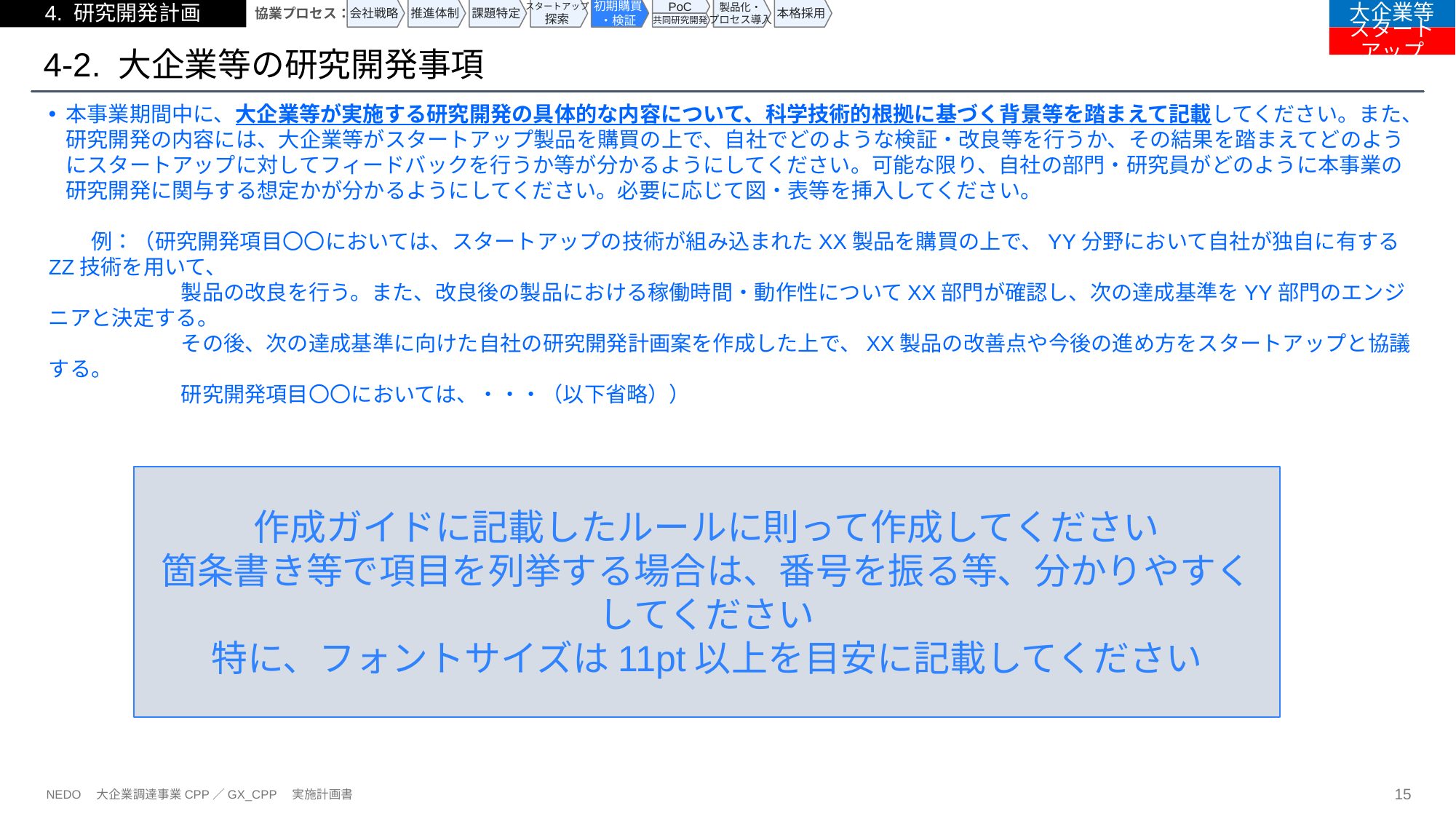

4. 研究開発計画
協業プロセス：
会社戦略
推進体制
課題特定
スタートアップ
探索
初期購買
・検証
PoC
製品化・
プロセス導入
本格採用
大企業等
共同研究開発
スタートアップ
# 4-2. 大企業等の研究開発事項
本事業期間中に、大企業等が実施する研究開発の具体的な内容について、科学技術的根拠に基づく背景等を踏まえて記載してください。また、研究開発の内容には、大企業等がスタートアップ製品を購買の上で、自社でどのような検証・改良等を行うか、その結果を踏まえてどのようにスタートアップに対してフィードバックを行うか等が分かるようにしてください。可能な限り、自社の部門・研究員がどのように本事業の研究開発に関与する想定かが分かるようにしてください。必要に応じて図・表等を挿入してください。

　　例：（研究開発項目〇〇においては、スタートアップの技術が組み込まれたXX製品を購買の上で、YY分野において自社が独自に有するZZ技術を用いて、
　　　　　　 製品の改良を行う。また、改良後の製品における稼働時間・動作性についてXX部門が確認し、次の達成基準をYY部門のエンジニアと決定する。
　　　　　　 その後、次の達成基準に向けた自社の研究開発計画案を作成した上で、XX製品の改善点や今後の進め方をスタートアップと協議する。
　　　　　　 研究開発項目〇〇においては、・・・（以下省略））

作成ガイドに記載したルールに則って作成してください
箇条書き等で項目を列挙する場合は、番号を振る等、分かりやすくしてください
特に、フォントサイズは11pt以上を目安に記載してください
NEDO　大企業調達事業CPP／GX_CPP　実施計画書
15